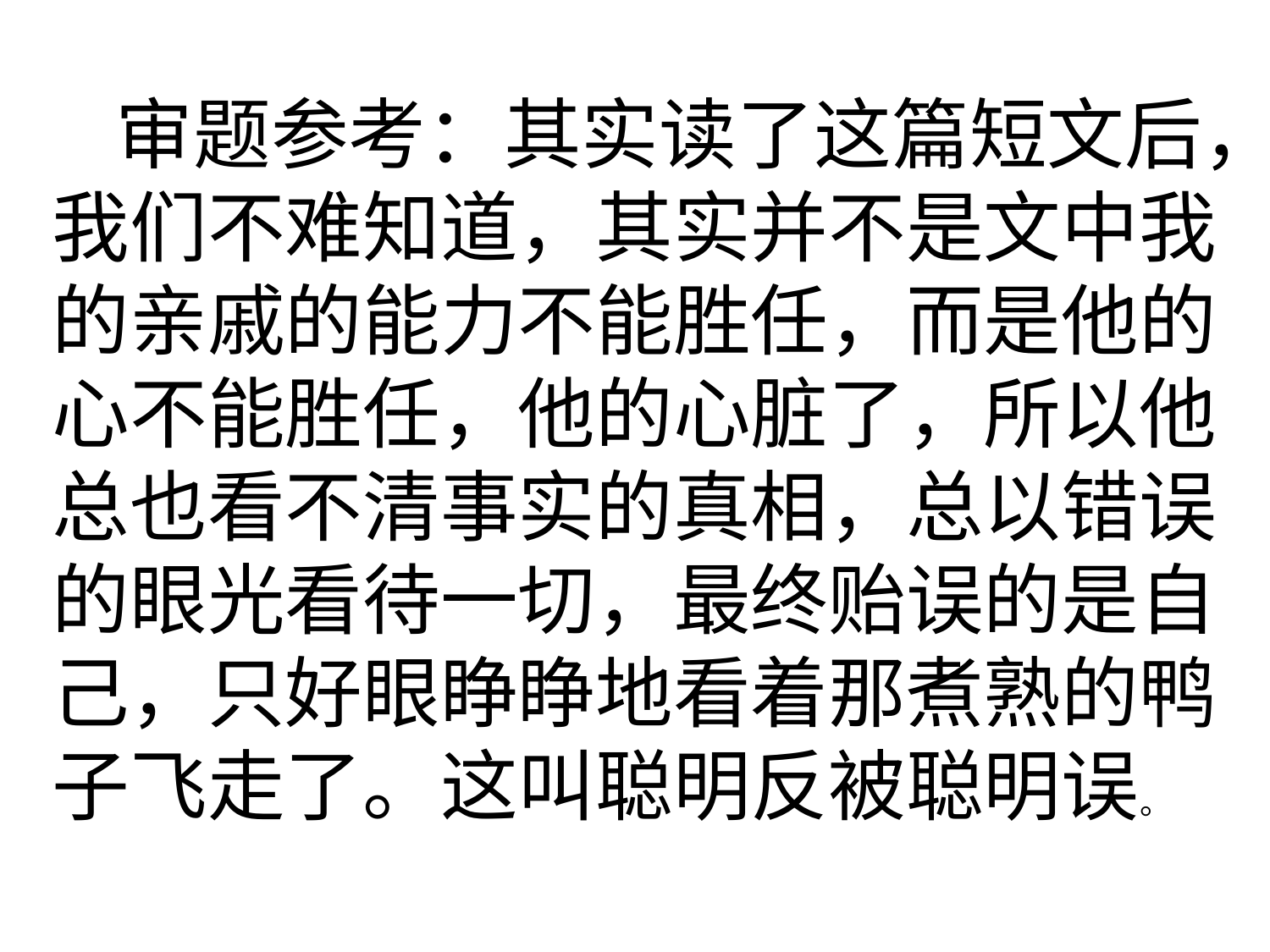

审题参考：其实读了这篇短文后，我们不难知道，其实并不是文中我的亲戚的能力不能胜任，而是他的心不能胜任，他的心脏了，所以他总也看不清事实的真相，总以错误的眼光看待一切，最终贻误的是自己，只好眼睁睁地看着那煮熟的鸭子飞走了。这叫聪明反被聪明误。